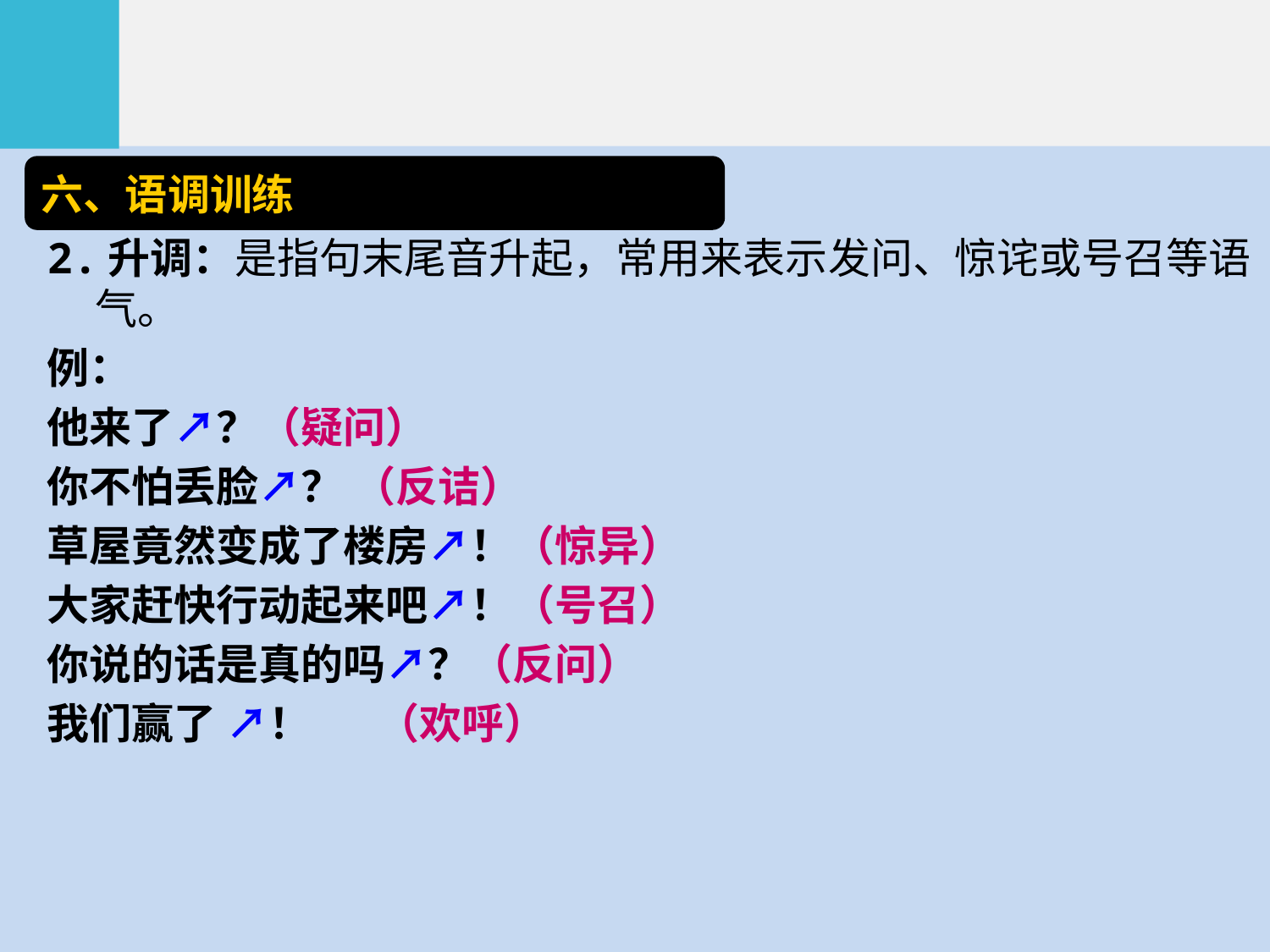

六、语调训练

2.升调：是指句末尾音升起，常用来表示发问、惊诧或号召等语气。
例：
他来了↗？（疑问）
你不怕丢脸↗？ （反诘）
草屋竟然变成了楼房↗！（惊异）
大家赶快行动起来吧↗！（号召）
你说的话是真的吗↗？（反问）
我们赢了 ↗！       （欢呼）